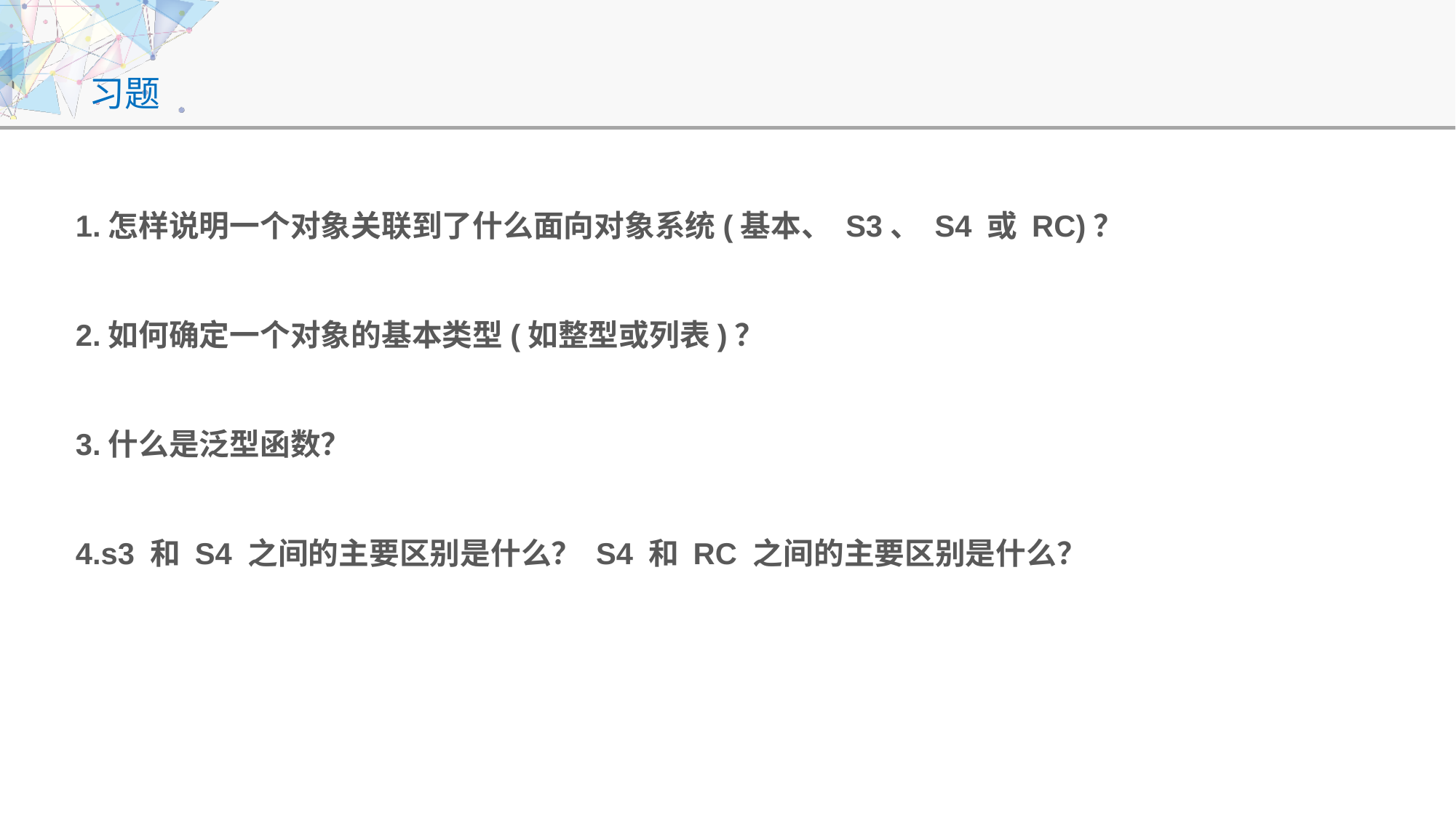

# 习题

1.怎样说明一个对象关联到了什么面向对象系统(基本、 S3、 S4 或 RC)？

2.如何确定一个对象的基本类型(如整型或列表)？

3.什么是泛型函数？

4.s3 和 S4 之间的主要区别是什么？ S4 和 RC 之间的主要区别是什么？